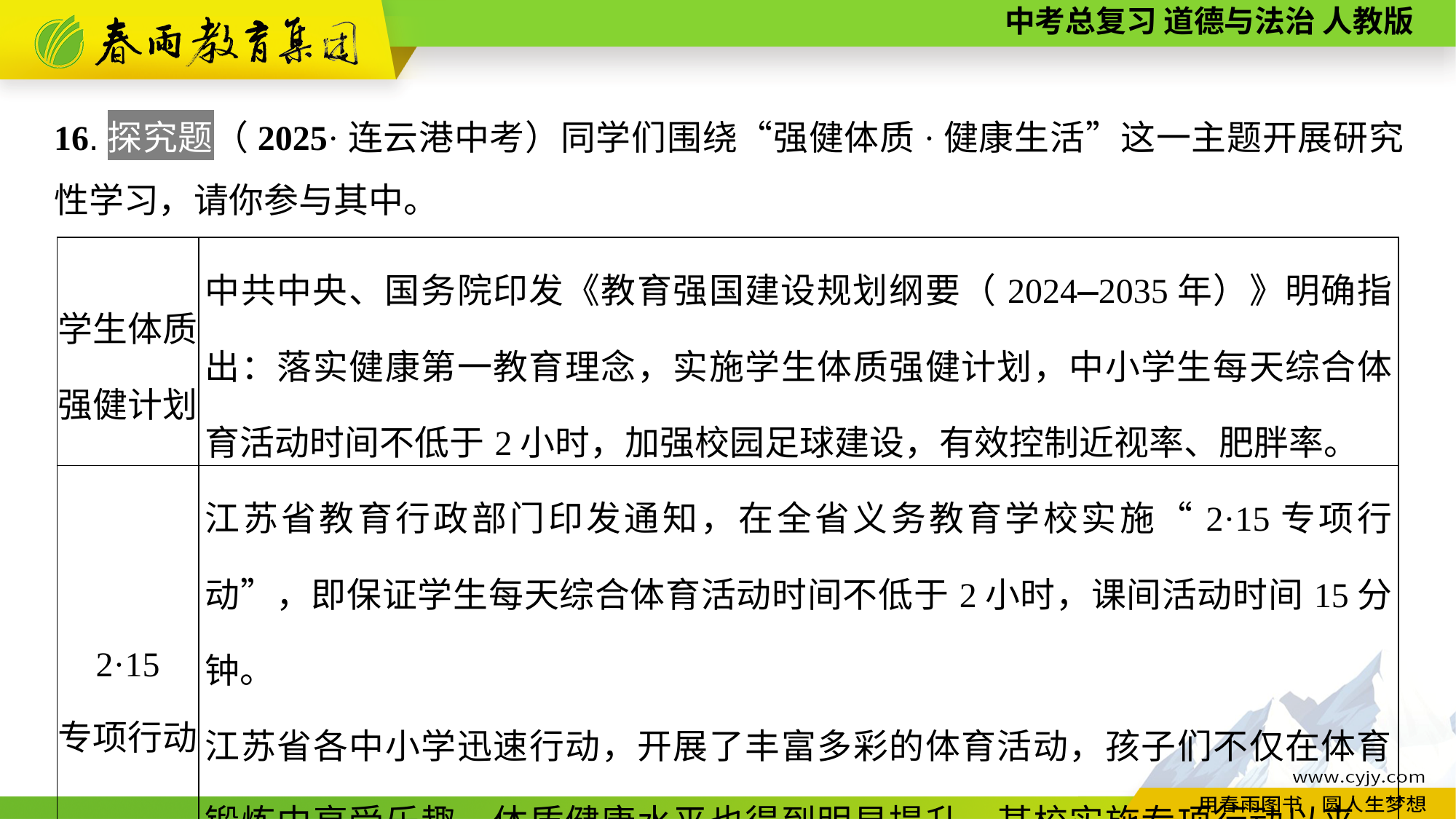

16.探究题（2025·连云港中考）同学们围绕“强健体质·健康生活”这一主题开展研究性学习，请你参与其中。
| 学生体质 强健计划 | 中共中央、国务院印发《教育强国建设规划纲要（2024—2035年）》明确指出：落实健康第一教育理念，实施学生体质强健计划，中小学生每天综合体育活动时间不低于2小时，加强校园足球建设，有效控制近视率、肥胖率。 |
| --- | --- |
| 2·15 专项行动 | 江苏省教育行政部门印发通知，在全省义务教育学校实施“2·15专项行动”，即保证学生每天综合体育活动时间不低于2小时，课间活动时间15分钟。 江苏省各中小学迅速行动，开展了丰富多彩的体育活动，孩子们不仅在体育锻炼中享受乐趣，体质健康水平也得到明显提升。某校实施专项行动以来，学生肺活量优良率同比提升12％。 |